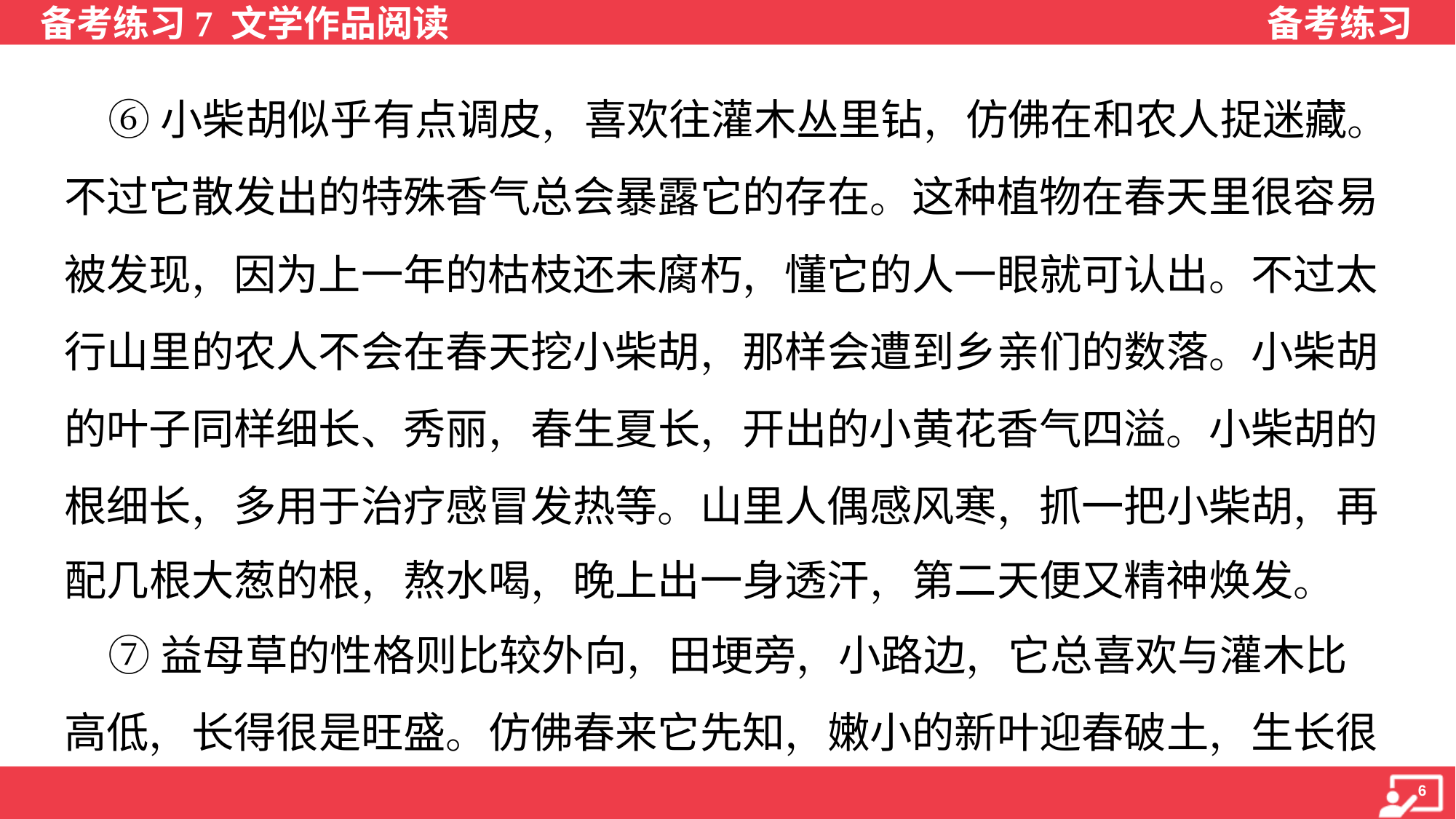

⑥小柴胡似乎有点调皮，喜欢往灌木丛里钻，仿佛在和农人捉迷藏。
不过它散发出的特殊香气总会暴露它的存在。这种植物在春天里很容易
被发现，因为上一年的枯枝还未腐朽，懂它的人一眼就可认出。不过太
行山里的农人不会在春天挖小柴胡，那样会遭到乡亲们的数落。小柴胡
的叶子同样细长、秀丽，春生夏长，开出的小黄花香气四溢。小柴胡的
根细长，多用于治疗感冒发热等。山里人偶感风寒，抓一把小柴胡，再
配几根大葱的根，熬水喝，晚上出一身透汗，第二天便又精神焕发。
    ⑦益母草的性格则比较外向，田埂旁，小路边，它总喜欢与灌木比
高低，长得很是旺盛。仿佛春来它先知，嫩小的新叶迎春破土，生长很